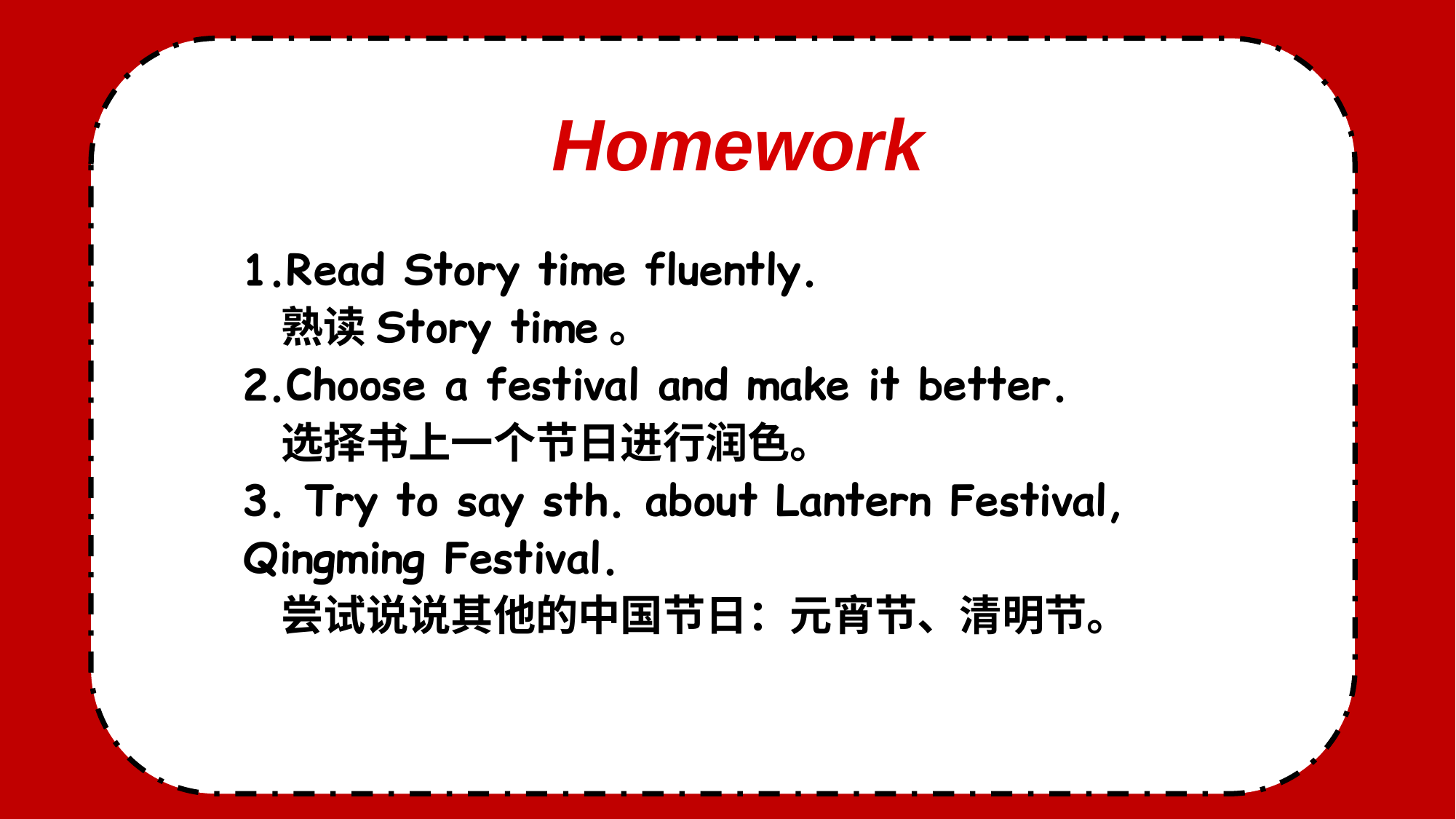

Homework
1.Read Story time fluently.
   熟读Story time。
2.Choose a festival and make it better.
   选择书上一个节日进行润色。
3. Try to say sth. about Lantern Festival, Qingming Festival.
   尝试说说其他的中国节日：元宵节、清明节。